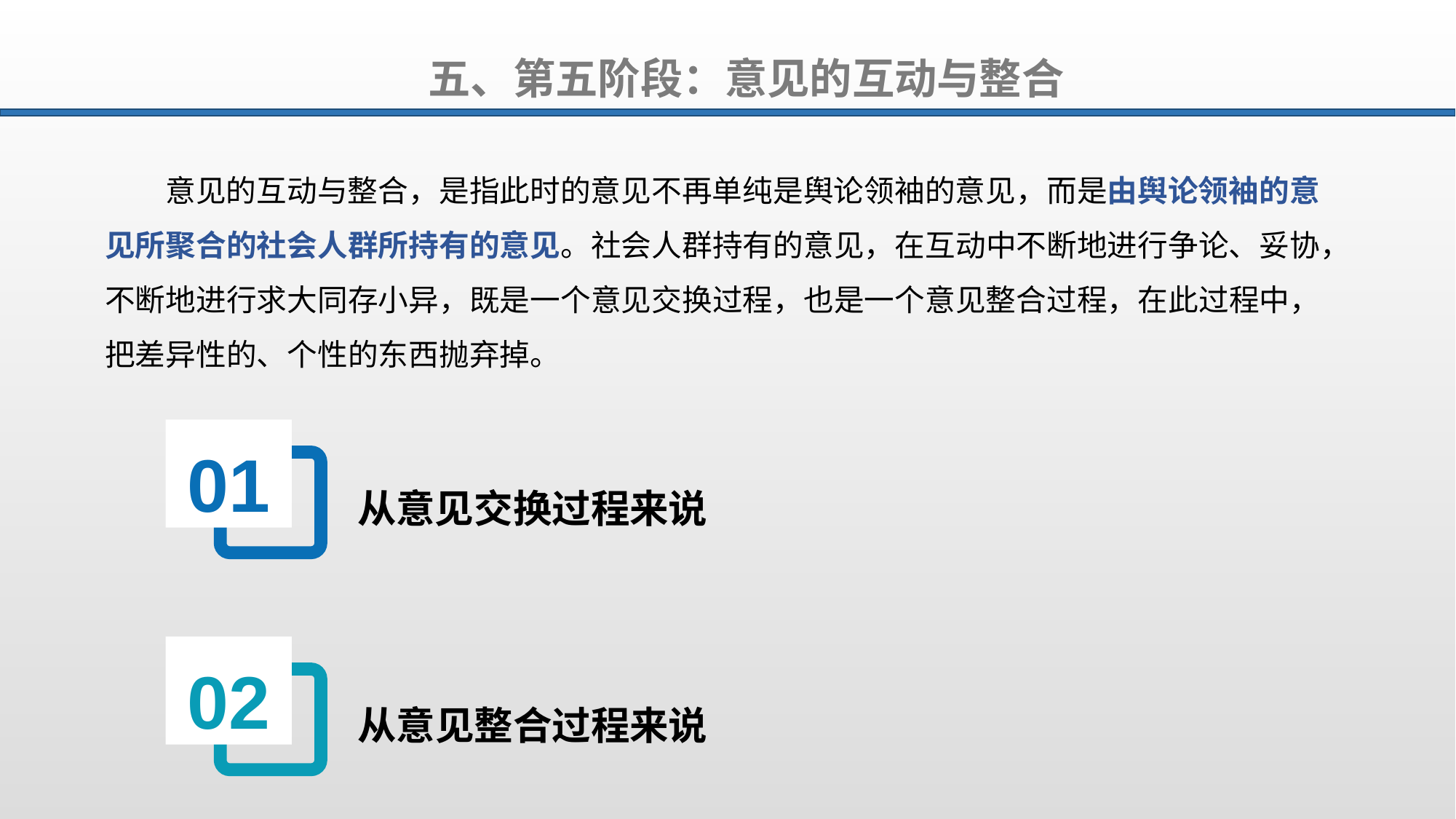

五、第五阶段：意见的互动与整合

意见的互动与整合，是指此时的意见不再单纯是舆论领袖的意见，而是由舆论领袖的意见所聚合的社会人群所持有的意见。社会人群持有的意见，在互动中不断地进行争论、妥协，不断地进行求大同存小异，既是一个意见交换过程，也是一个意见整合过程，在此过程中，把差异性的、个性的东西抛弃掉。
01

从意见交换过程来说
02

从意见整合过程来说